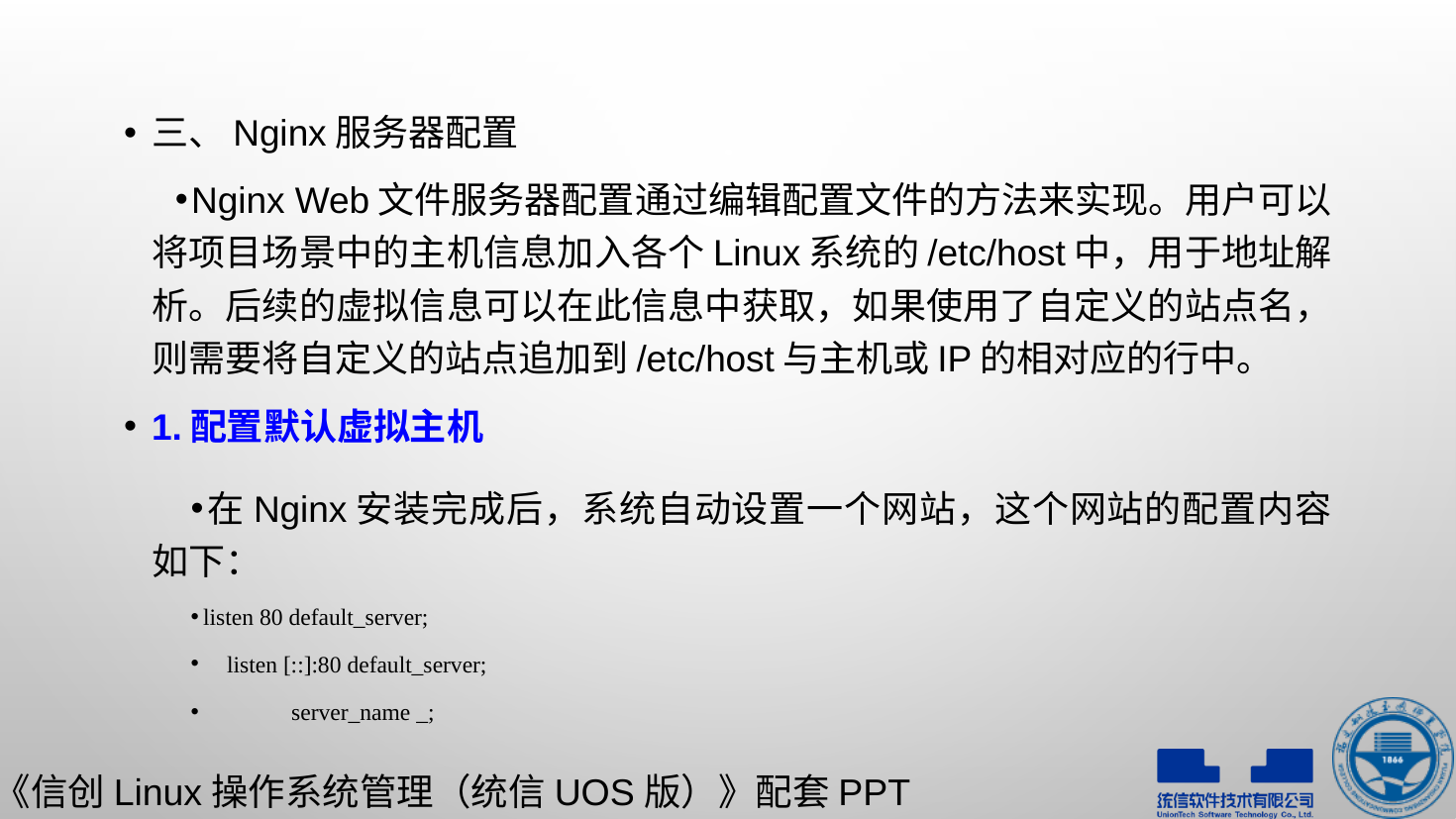

三、Nginx服务器配置
Nginx Web文件服务器配置通过编辑配置文件的方法来实现。用户可以将项目场景中的主机信息加入各个Linux系统的/etc/host中，用于地址解析。后续的虚拟信息可以在此信息中获取，如果使用了自定义的站点名，则需要将自定义的站点追加到/etc/host与主机或IP的相对应的行中。
1.配置默认虚拟主机
在Nginx安装完成后，系统自动设置一个网站，这个网站的配置内容如下：
listen 80 default_server;
    listen [::]:80 default_server;
	server_name _;